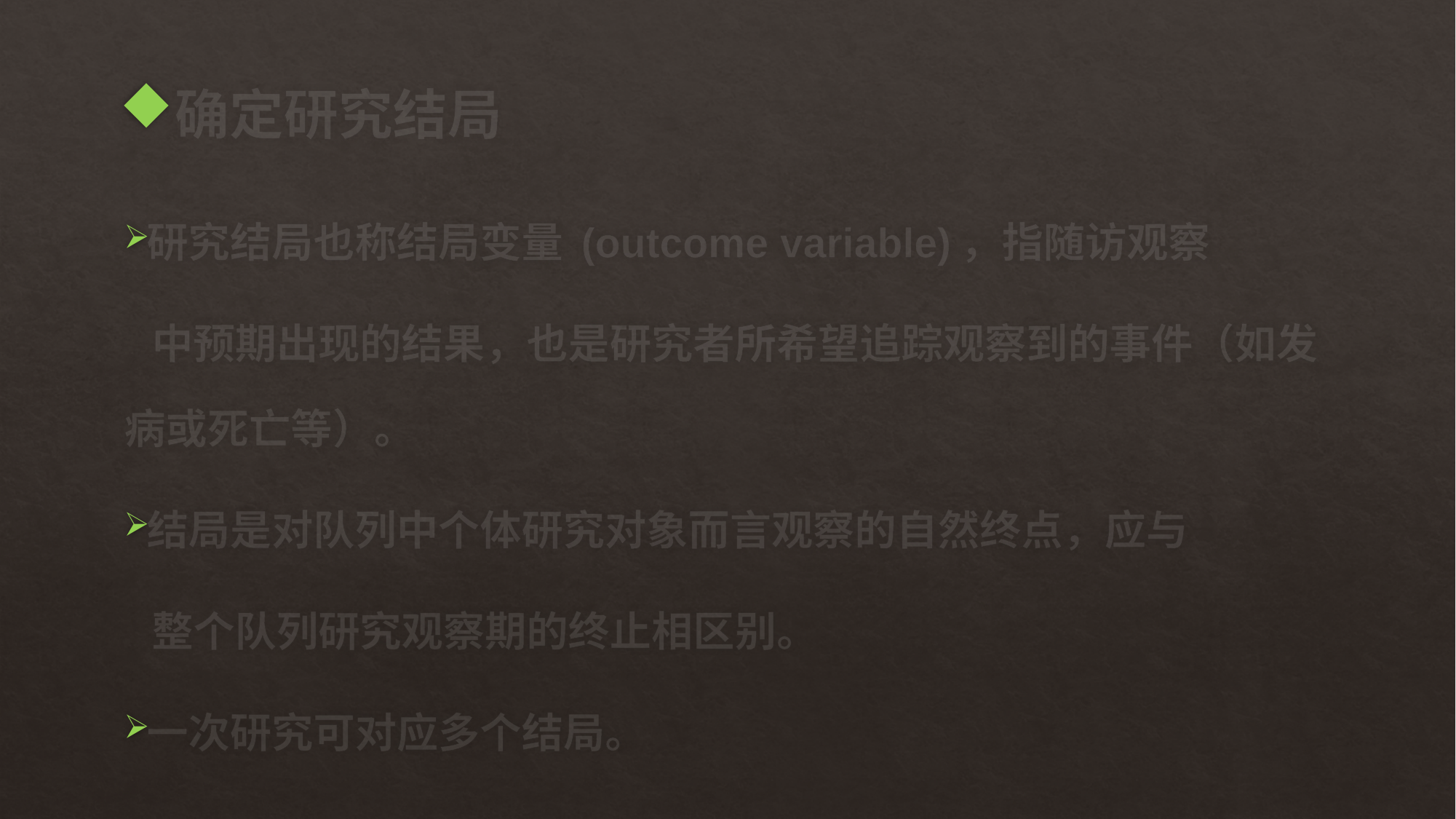

# 确定研究结局
研究结局也称结局变量 (outcome variable)，指随访观察
  中预期出现的结果，也是研究者所希望追踪观察到的事件（如发病或死亡等）。
结局是对队列中个体研究对象而言观察的自然终点，应与
  整个队列研究观察期的终止相区别。
一次研究可对应多个结局。